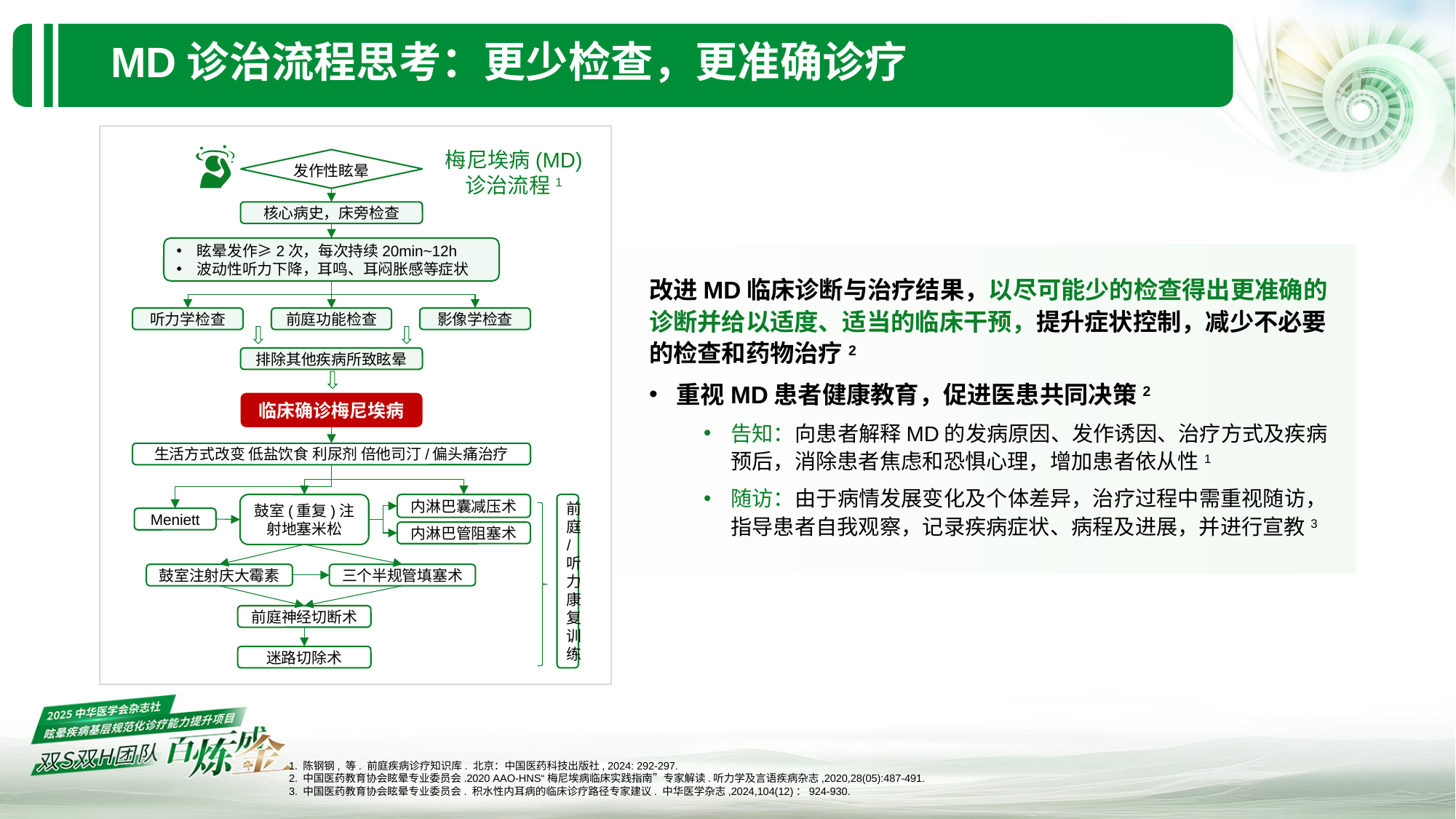

# MD诊治流程思考：更少检查，更准确诊疗

改进MD临床诊断与治疗结果，以尽可能少的检查得出更准确的诊断并给以适度、适当的临床干预，提升症状控制，减少不必要的检查和药物治疗2
重视MD患者健康教育，促进医患共同决策2
告知：向患者解释MD的发病原因、发作诱因、治疗方式及疾病预后，消除患者焦虑和恐惧心理，增加患者依从性1
随访：由于病情发展变化及个体差异，治疗过程中需重视随访，指导患者自我观察，记录疾病症状、病程及进展，并进行宣教3
梅尼埃病(MD)
诊治流程1

发作性眩晕

核心病史，床旁检查
眩晕发作≥2次，每次持续20min~12h
波动性听力下降，耳鸣、耳闷胀感等症状
听力学检查
前庭功能检查
影像学检查

排除其他疾病所致眩晕

临床确诊梅尼埃病
生活方式改变 低盐饮食 利尿剂 倍他司汀/偏头痛治疗
鼓室(重复)注射地塞米松
内淋巴囊减压术

Meniett
内淋巴管阻塞术
鼓室注射庆大霉素
三个半规管填塞术
前庭/听力康复训练
前庭神经切断术
迷路切除术

1. 陈钢钢, 等. 前庭疾病诊疗知识库. 北京：中国医药科技出版社, 2024: 292-297.
2. 中国医药教育协会眩晕专业委员会.2020 AAO-HNS“梅尼埃病临床实践指南”专家解读.听力学及言语疾病杂志,2020,28(05):487-491.
3. 中国医药教育协会眩晕专业委员会. 积水性内耳病的临床诊疗路径专家建议. 中华医学杂志,2024,104(12)：924-930.